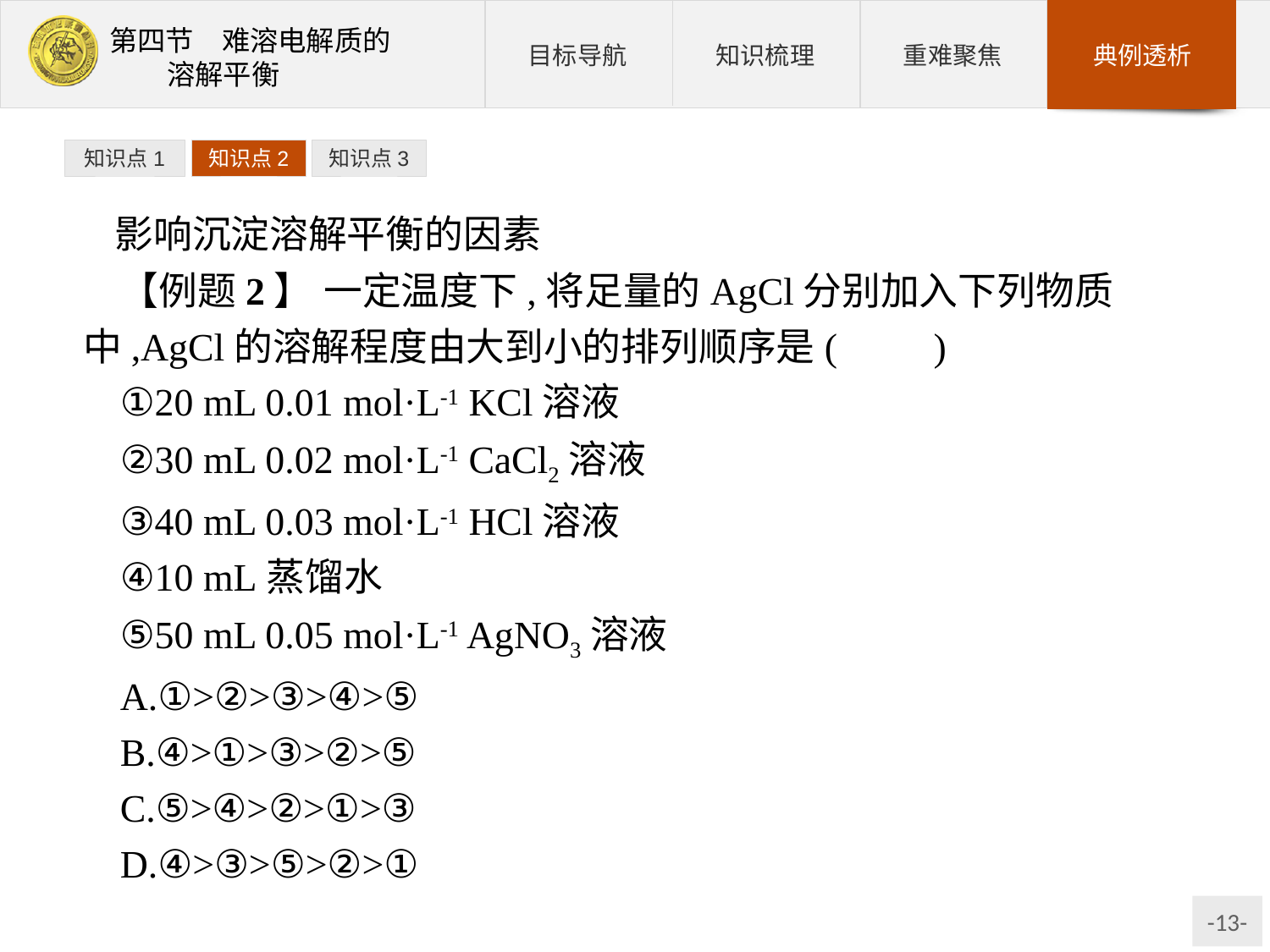

知识点1
知识点2
知识点3
影响沉淀溶解平衡的因素
【例题2】 一定温度下,将足量的AgCl分别加入下列物质中,AgCl的溶解程度由大到小的排列顺序是(　　)
①20 mL 0.01 mol·L-1 KCl溶液
②30 mL 0.02 mol·L-1 CaCl2溶液
③40 mL 0.03 mol·L-1 HCl溶液
④10 mL蒸馏水
⑤50 mL 0.05 mol·L-1 AgNO3溶液
A.①>②>③>④>⑤
B.④>①>③>②>⑤
C.⑤>④>②>①>③
D.④>③>⑤>②>①